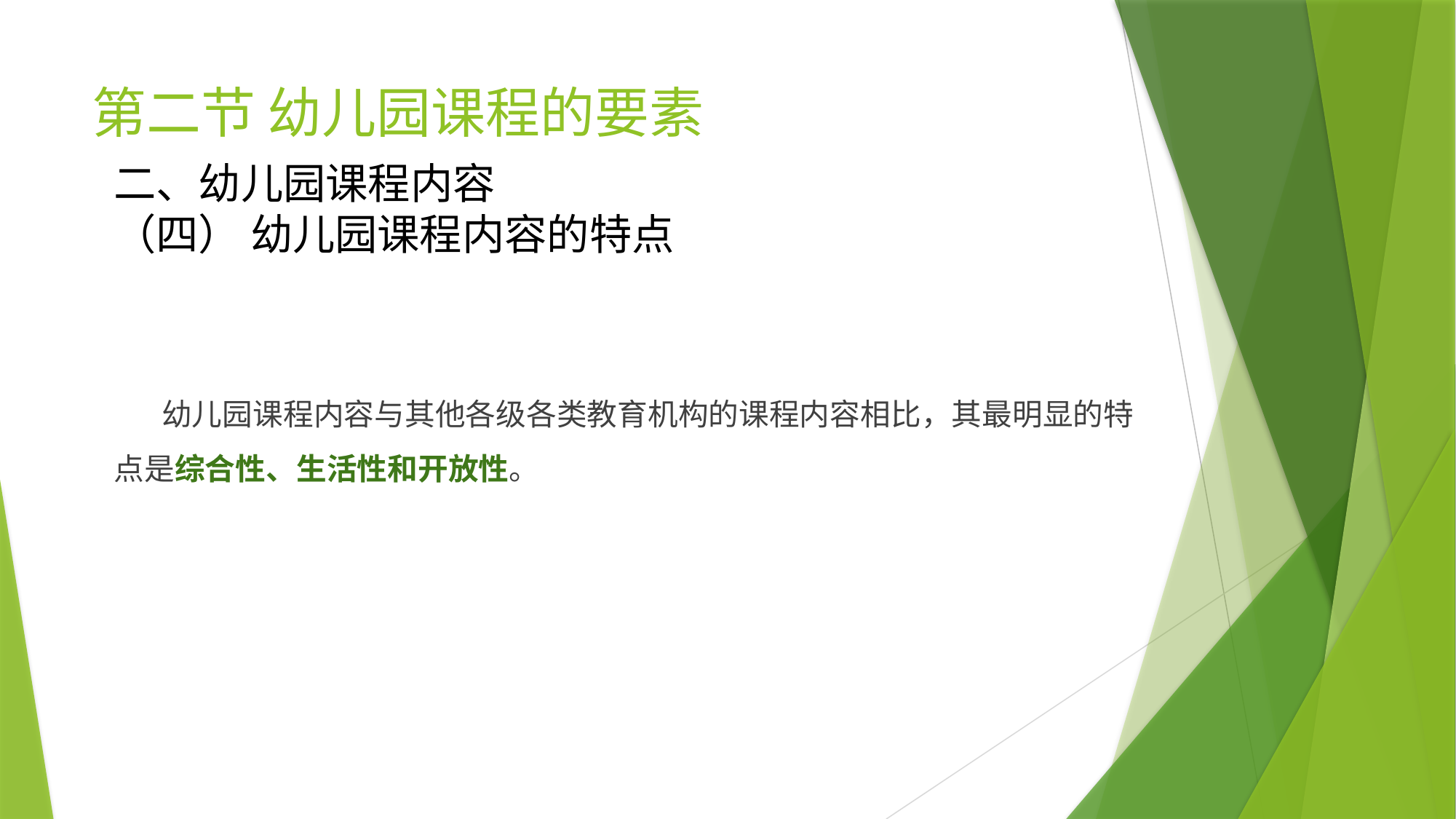

# 第二节 幼儿园课程的要素
二、幼儿园课程内容
（四） 幼儿园课程内容的特点
      幼儿园课程内容与其他各级各类教育机构的课程内容相比，其最明显的特点是综合性、生活性和开放性。